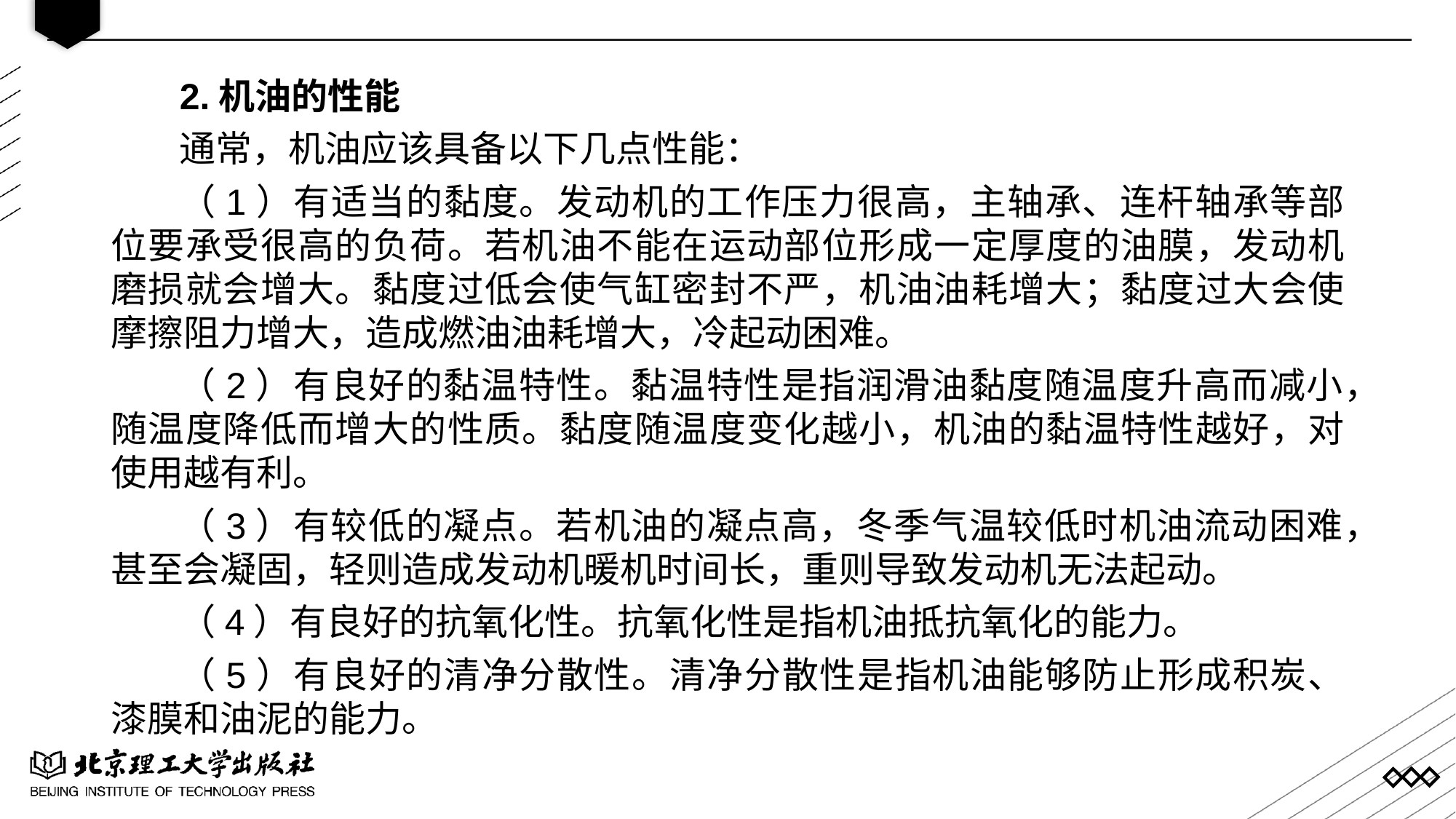

2.机油的性能
通常，机油应该具备以下几点性能：
（1）有适当的黏度。发动机的工作压力很高，主轴承、连杆轴承等部位要承受很高的负荷。若机油不能在运动部位形成一定厚度的油膜，发动机磨损就会增大。黏度过低会使气缸密封不严，机油油耗增大；黏度过大会使摩擦阻力增大，造成燃油油耗增大，冷起动困难。
（2）有良好的黏温特性。黏温特性是指润滑油黏度随温度升高而减小，随温度降低而增大的性质。黏度随温度变化越小，机油的黏温特性越好，对使用越有利。
（3）有较低的凝点。若机油的凝点高，冬季气温较低时机油流动困难，甚至会凝固，轻则造成发动机暖机时间长，重则导致发动机无法起动。
（4）有良好的抗氧化性。抗氧化性是指机油抵抗氧化的能力。
（5）有良好的清净分散性。清净分散性是指机油能够防止形成积炭、漆膜和油泥的能力。